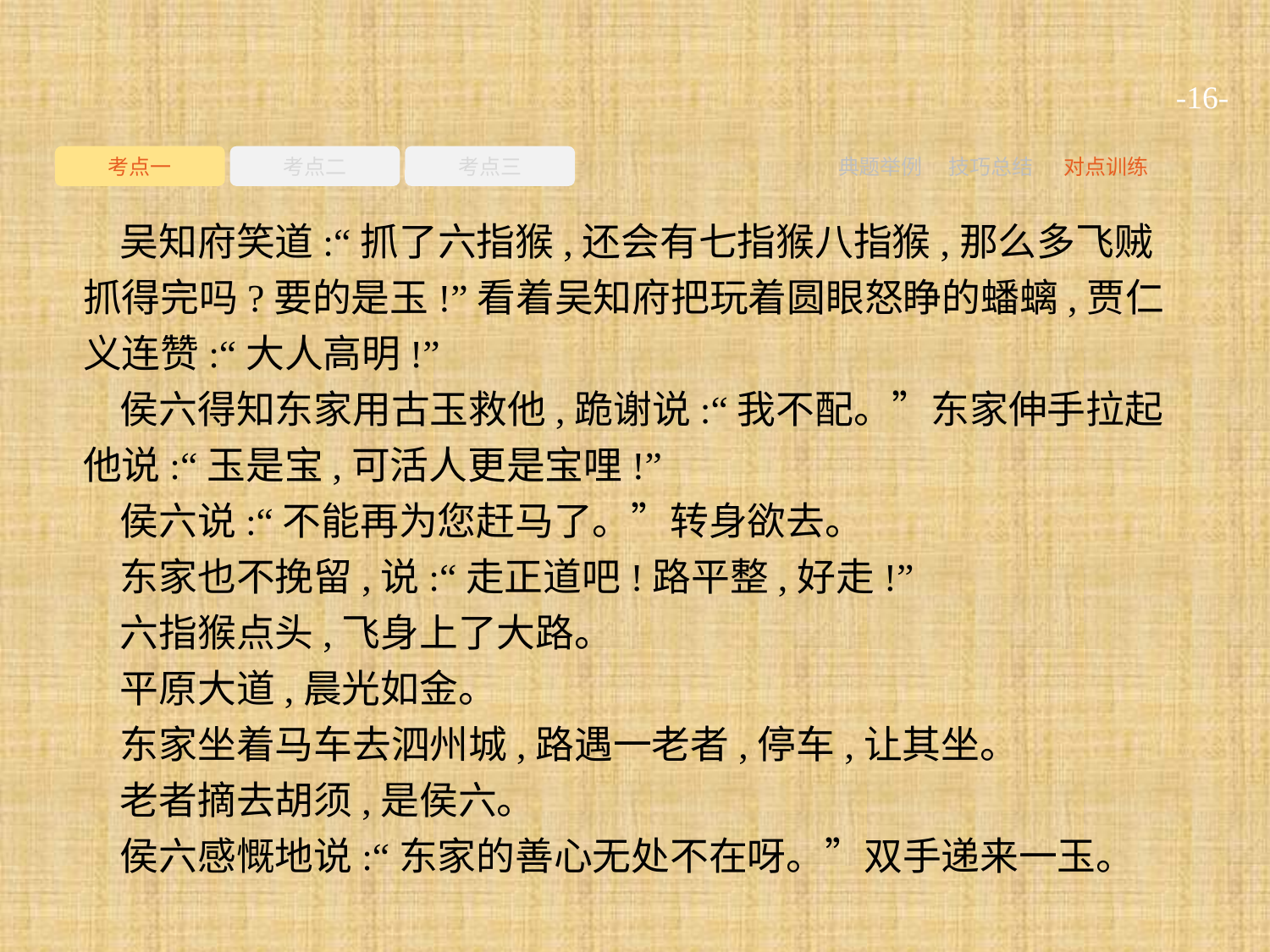

-16-
考点一
考点二
考点三
典题举例
技巧总结
对点训练
吴知府笑道:“抓了六指猴,还会有七指猴八指猴,那么多飞贼抓得完吗?要的是玉!”看着吴知府把玩着圆眼怒睁的蟠螭,贾仁义连赞:“大人高明!”
侯六得知东家用古玉救他,跪谢说:“我不配。”东家伸手拉起他说:“玉是宝,可活人更是宝哩!”
侯六说:“不能再为您赶马了。”转身欲去。
东家也不挽留,说:“走正道吧!路平整,好走!”
六指猴点头,飞身上了大路。
平原大道,晨光如金。
东家坐着马车去泗州城,路遇一老者,停车,让其坐。
老者摘去胡须,是侯六。
侯六感慨地说:“东家的善心无处不在呀。”双手递来一玉。